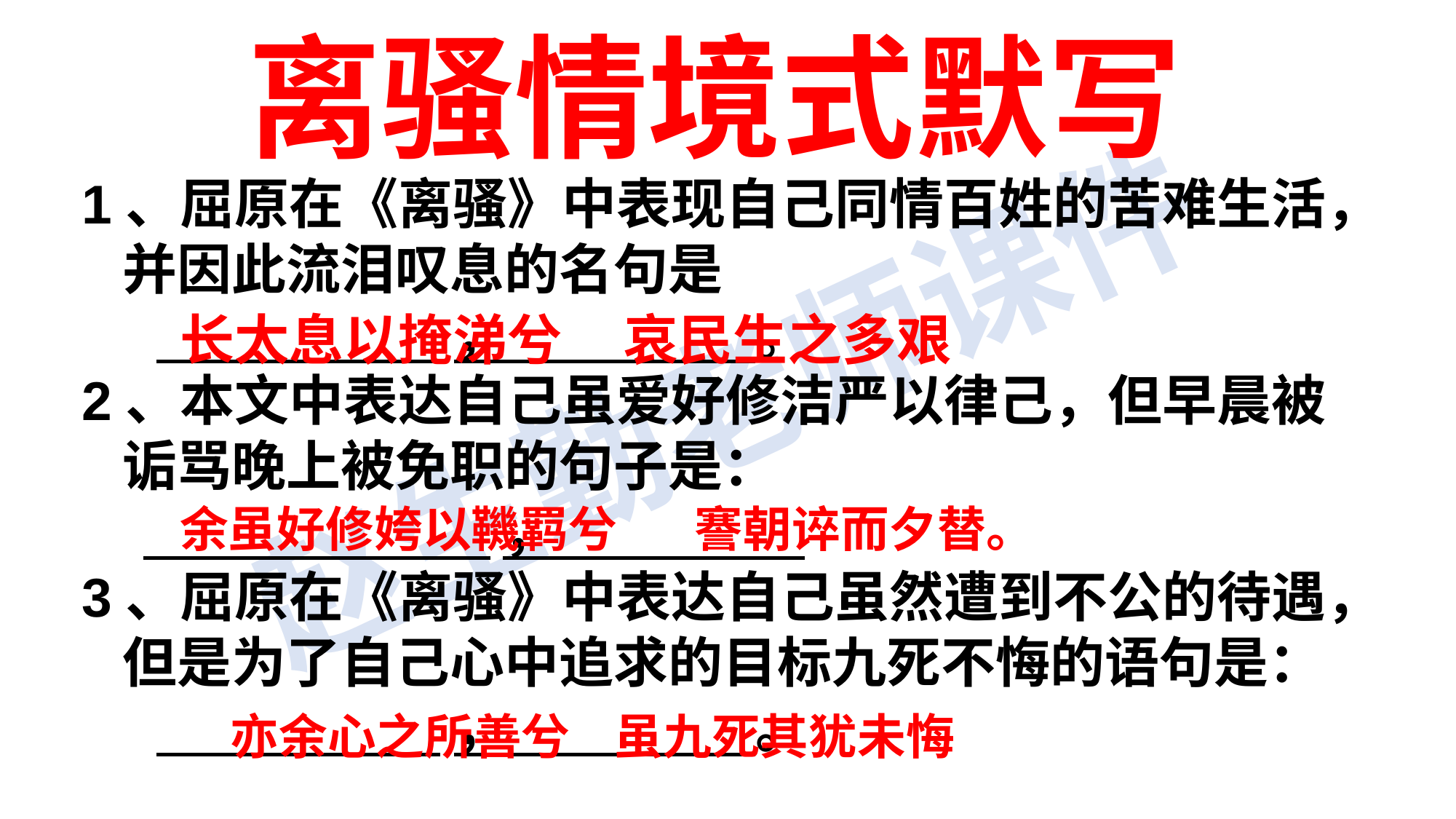

离骚情境式默写
1、屈原在《离骚》中表现自己同情百姓的苦难生活，并因此流泪叹息的名句是
                             ，                    。
2、本文中表达自己虽爱好修洁严以律己，但早晨被诟骂晚上被免职的句子是：
                                 ，
3、屈原在《离骚》中表达自己虽然遭到不公的待遇，但是为了自己心中追求的目标九死不悔的语句是：
                             ，                    。
长太息以掩涕兮     哀民生之多艰
余虽好修姱以鞿羁兮       謇朝谇而夕替。
亦余心之所善兮    虽九死其犹未悔